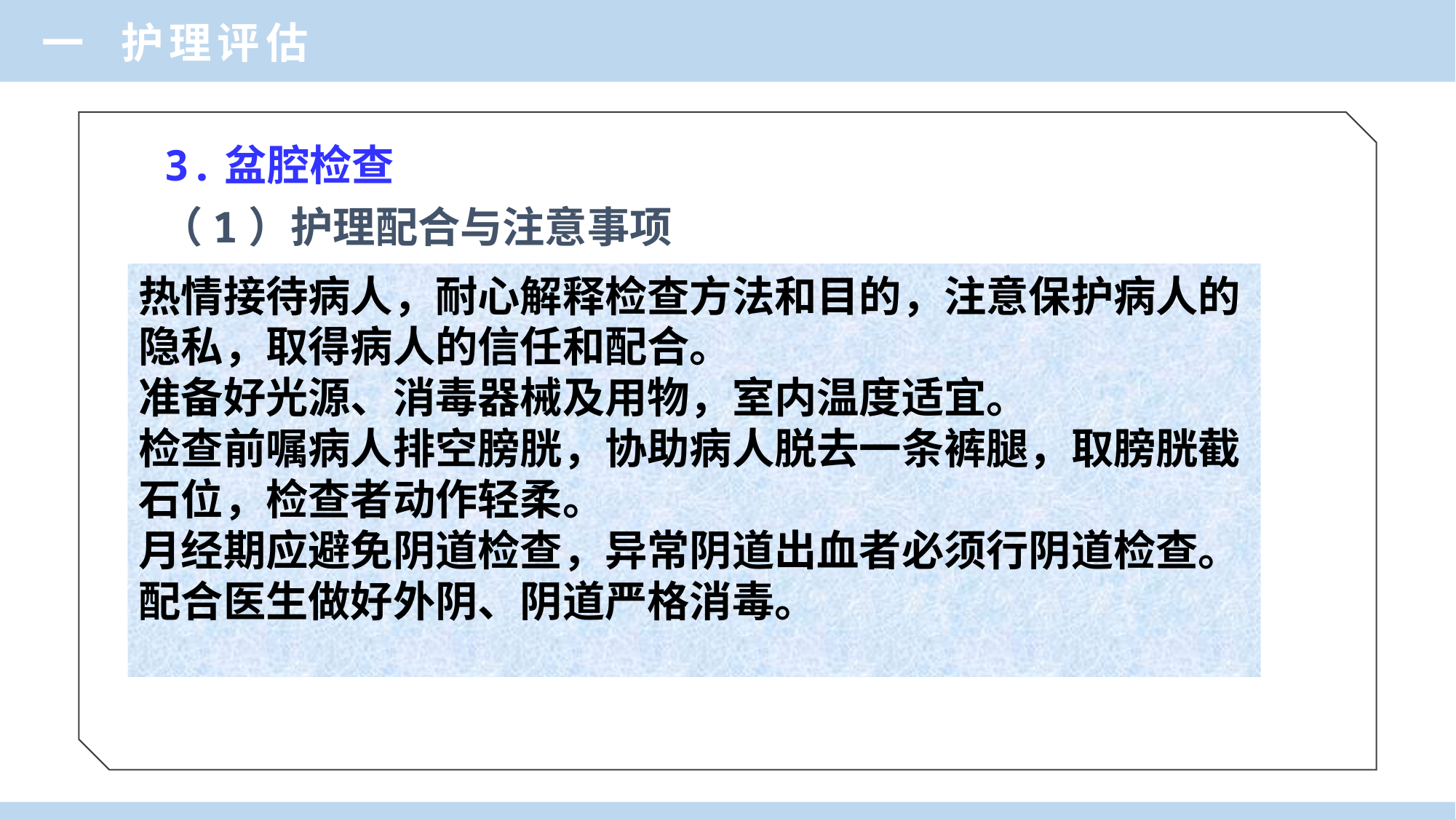

一  护理评估

3.盆腔检查
（1）护理配合与注意事项
热情接待病人，耐心解释检查方法和目的，注意保护病人的隐私，取得病人的信任和配合。
准备好光源、消毒器械及用物，室内温度适宜。
检查前嘱病人排空膀胱，协助病人脱去一条裤腿，取膀胱截石位，检查者动作轻柔。
月经期应避免阴道检查，异常阴道出血者必须行阴道检查。配合医生做好外阴、阴道严格消毒。